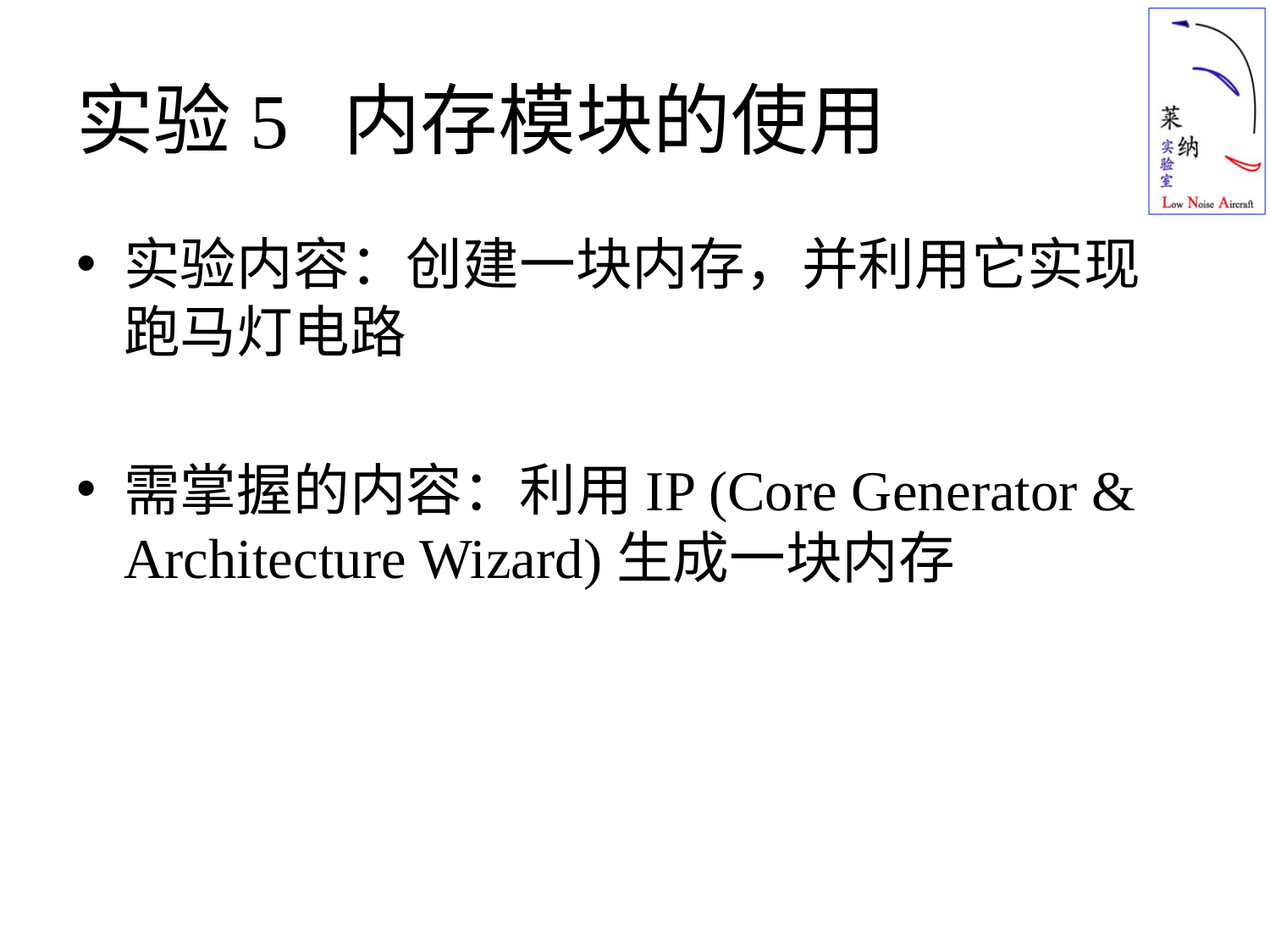

# 实验5  内存模块的使用
实验内容：创建一块内存，并利用它实现跑马灯电路

需掌握的内容：利用IP (Core Generator & Architecture Wizard)生成一块内存